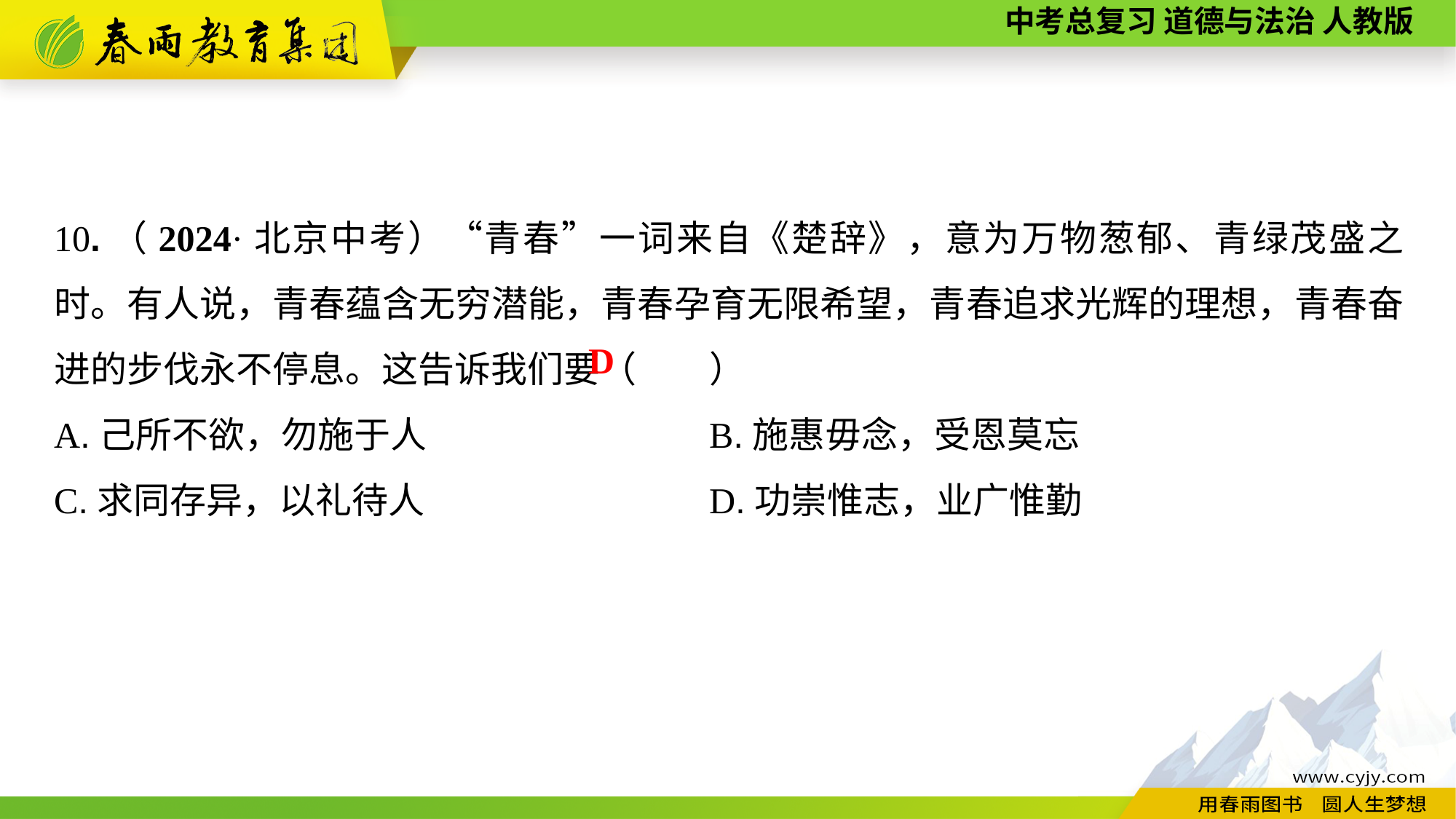

10.（2024·北京中考）“青春”一词来自《楚辞》，意为万物葱郁、青绿茂盛之时。有人说，青春蕴含无穷潜能，青春孕育无限希望，青春追求光辉的理想，青春奋进的步伐永不停息。这告诉我们要（　　）
A.己所不欲，勿施于人			B.施惠毋念，受恩莫忘
C.求同存异，以礼待人			D.功崇惟志，业广惟勤
D